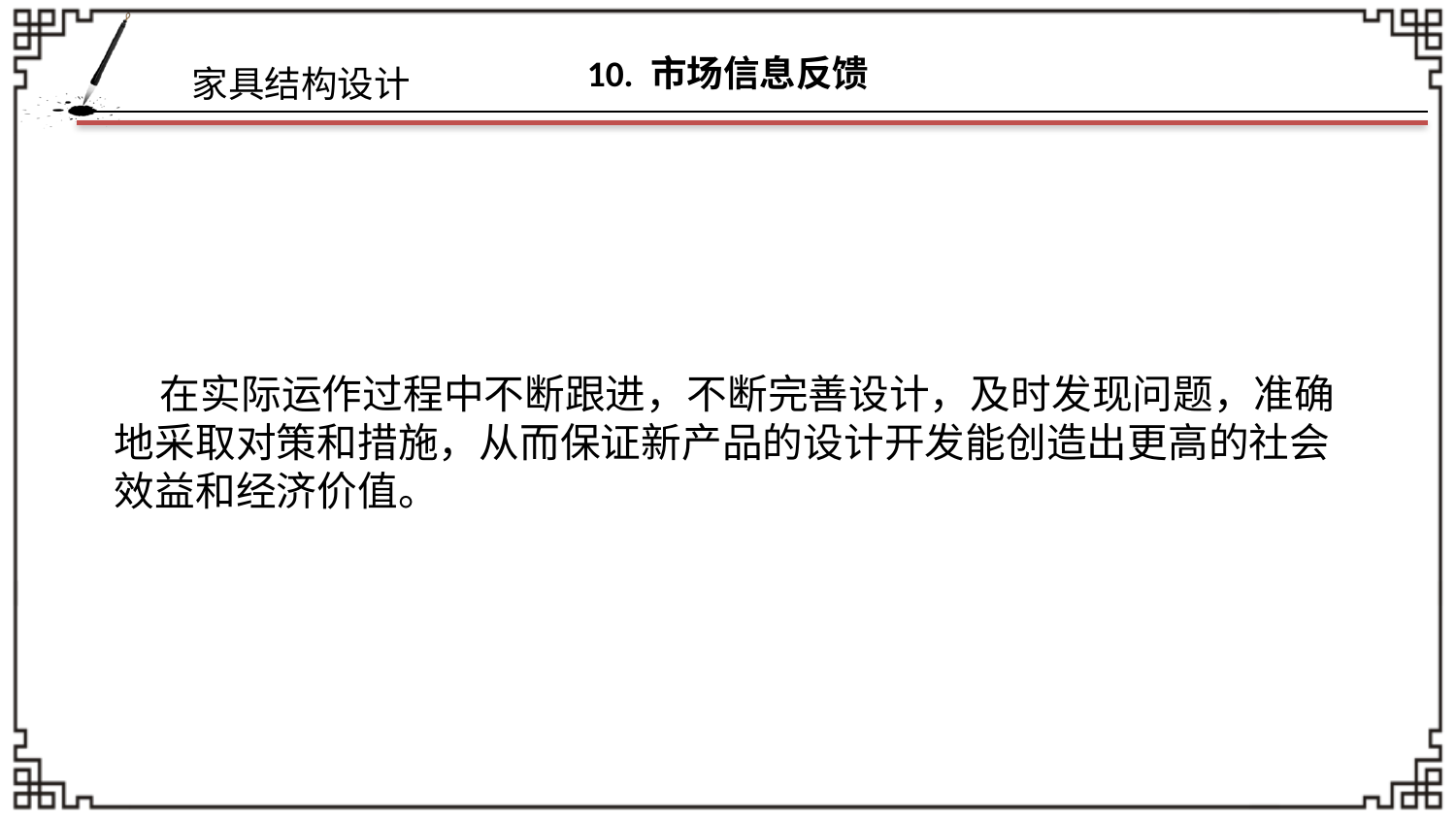

# 10. 市场信息反馈
    在实际运作过程中不断跟进，不断完善设计，及时发现问题，准确地采取对策和措施，从而保证新产品的设计开发能创造出更高的社会效益和经济价值。